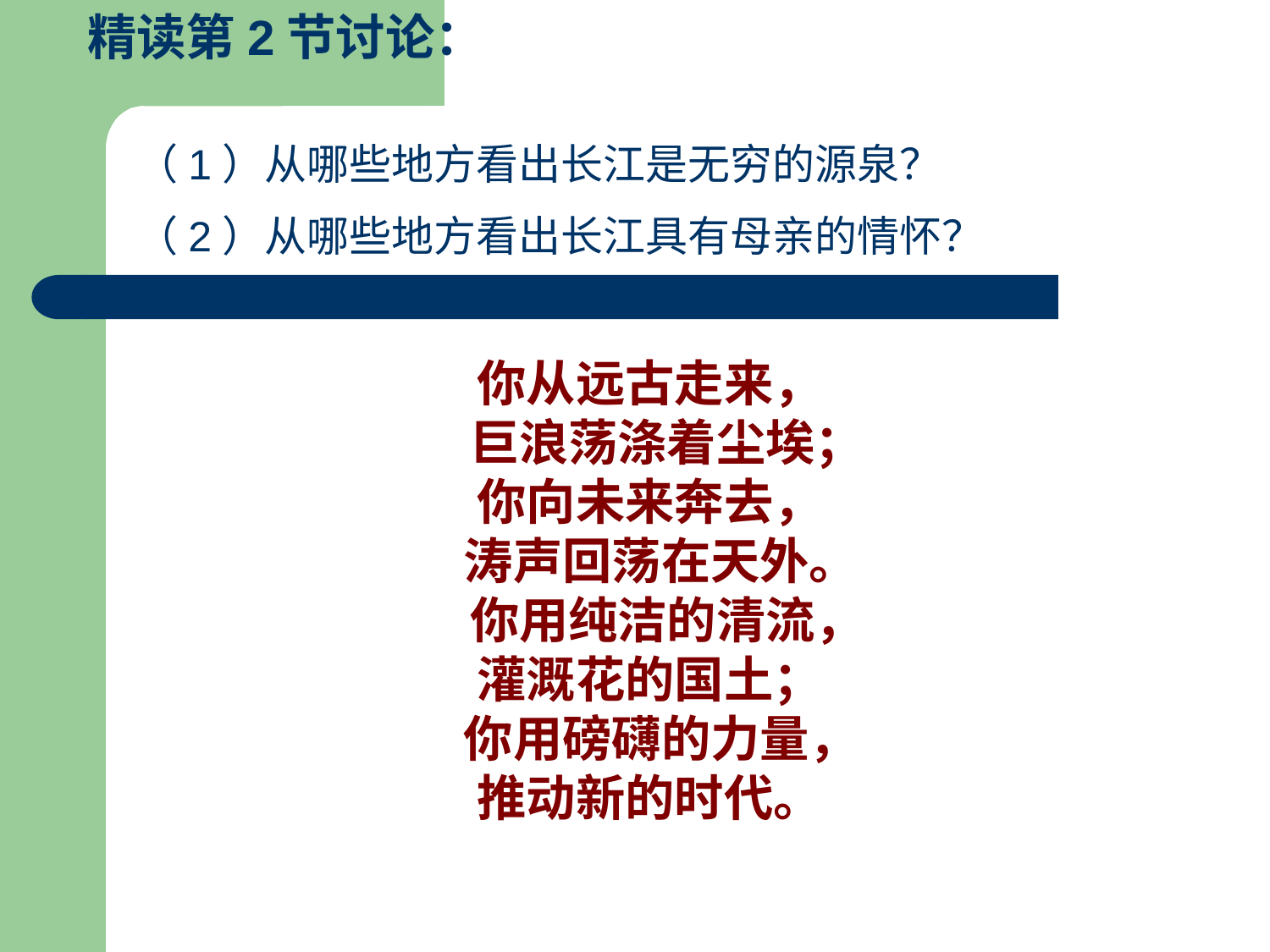

精读第2节讨论：
    （1）从哪些地方看出长江是无穷的源泉？
    （2）从哪些地方看出长江具有母亲的情怀？

你从远古走来，
  巨浪荡涤着尘埃；
你向未来奔去，
  涛声回荡在天外。
  你用纯洁的清流，
灌溉花的国土；
  你用磅礴的力量，
推动新的时代。